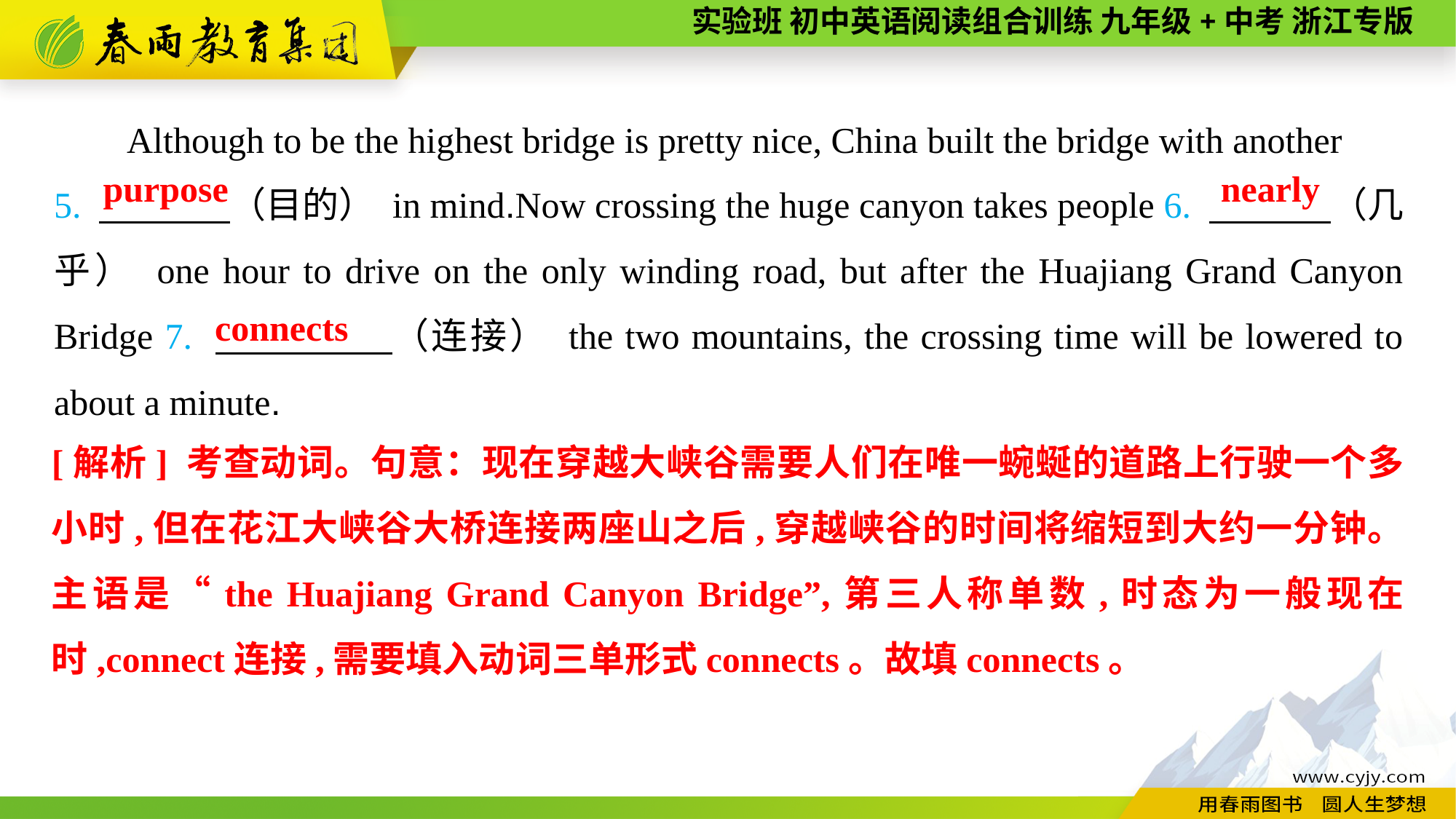

Although to be the highest bridge is pretty nice, China built the bridge with another
5. 　       　（目的） in mind.Now crossing the huge canyon takes people 6. 　      　（几乎） one hour to drive on the only winding road, but after the Huajiang Grand Canyon Bridge 7. 　         　（连接） the two mountains, the crossing time will be lowered to about a minute.
purpose
nearly
connects
[解析] 考查动词。句意：现在穿越大峡谷需要人们在唯一蜿蜒的道路上行驶一个多小时,但在花江大峡谷大桥连接两座山之后,穿越峡谷的时间将缩短到大约一分钟。主语是“the Huajiang Grand Canyon Bridge”,第三人称单数,时态为一般现在时,connect连接,需要填入动词三单形式connects。故填connects。